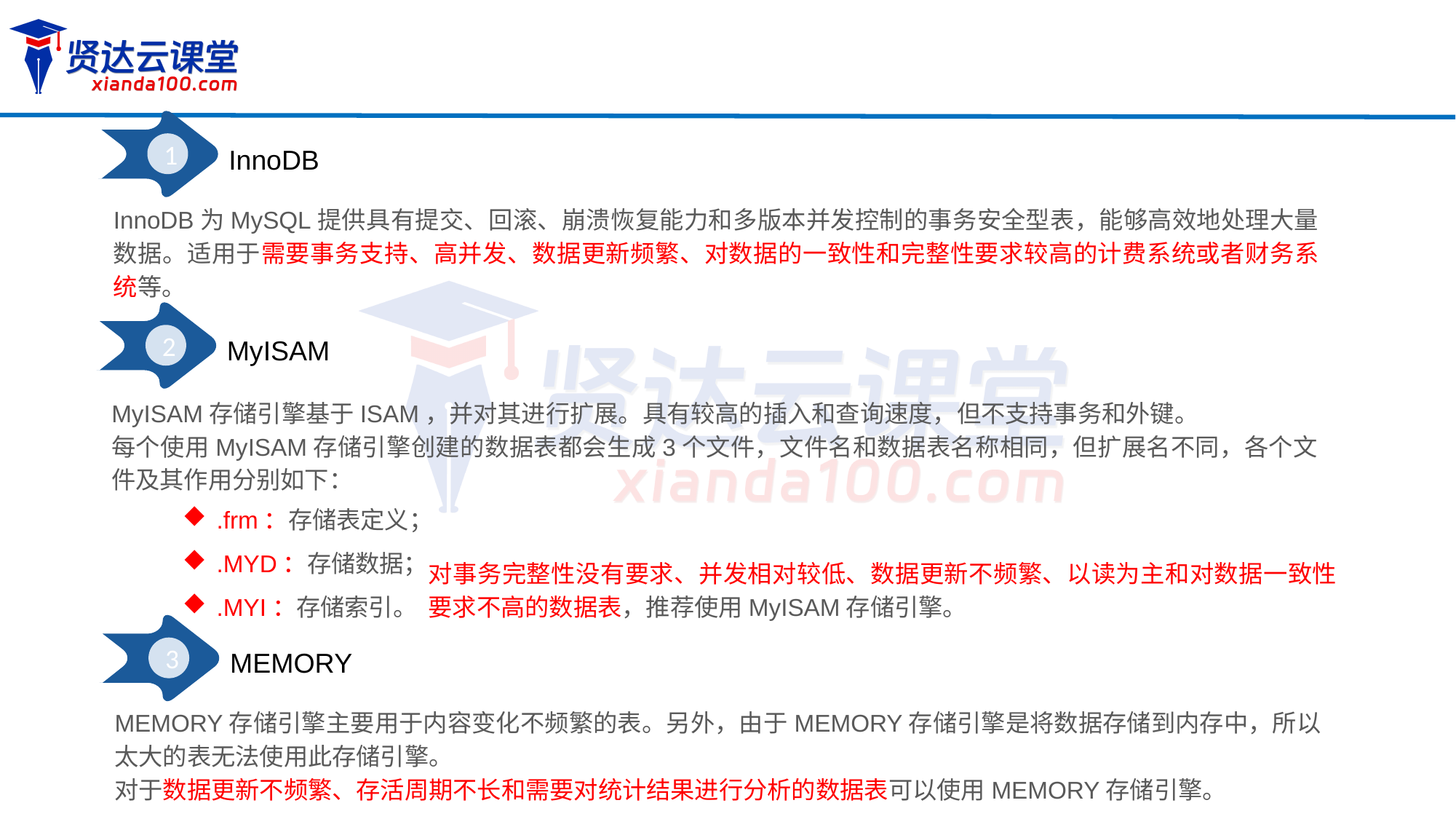

1
InnoDB
InnoDB为MySQL提供具有提交、回滚、崩溃恢复能力和多版本并发控制的事务安全型表，能够高效地处理大量数据。适用于需要事务支持、高并发、数据更新频繁、对数据的一致性和完整性要求较高的计费系统或者财务系统等。

2
MyISAM
MyISAM存储引擎基于ISAM，并对其进行扩展。具有较高的插入和查询速度，但不支持事务和外键。
每个使用MyISAM存储引擎创建的数据表都会生成3个文件，文件名和数据表名称相同，但扩展名不同，各个文件及其作用分别如下：
.frm：存储表定义；
.MYD：存储数据；
.MYI：存储索引。
对事务完整性没有要求、并发相对较低、数据更新不频繁、以读为主和对数据一致性要求不高的数据表，推荐使用MyISAM存储引擎。

3
MEMORY
MEMORY存储引擎主要用于内容变化不频繁的表。另外，由于MEMORY存储引擎是将数据存储到内存中，所以太大的表无法使用此存储引擎。
对于数据更新不频繁、存活周期不长和需要对统计结果进行分析的数据表可以使用MEMORY存储引擎。